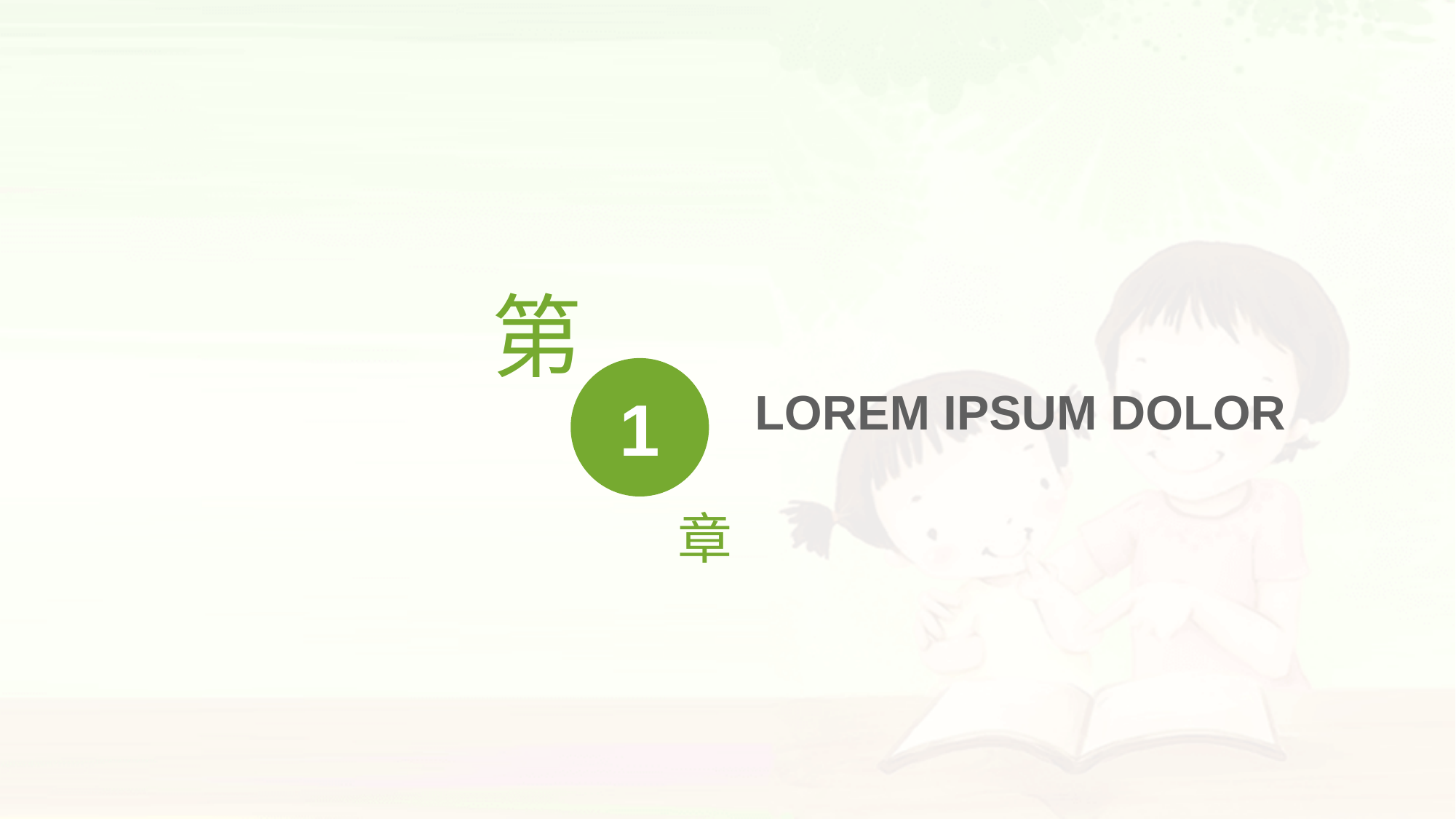

第
1
章
# LOREM IPSUM DOLOR